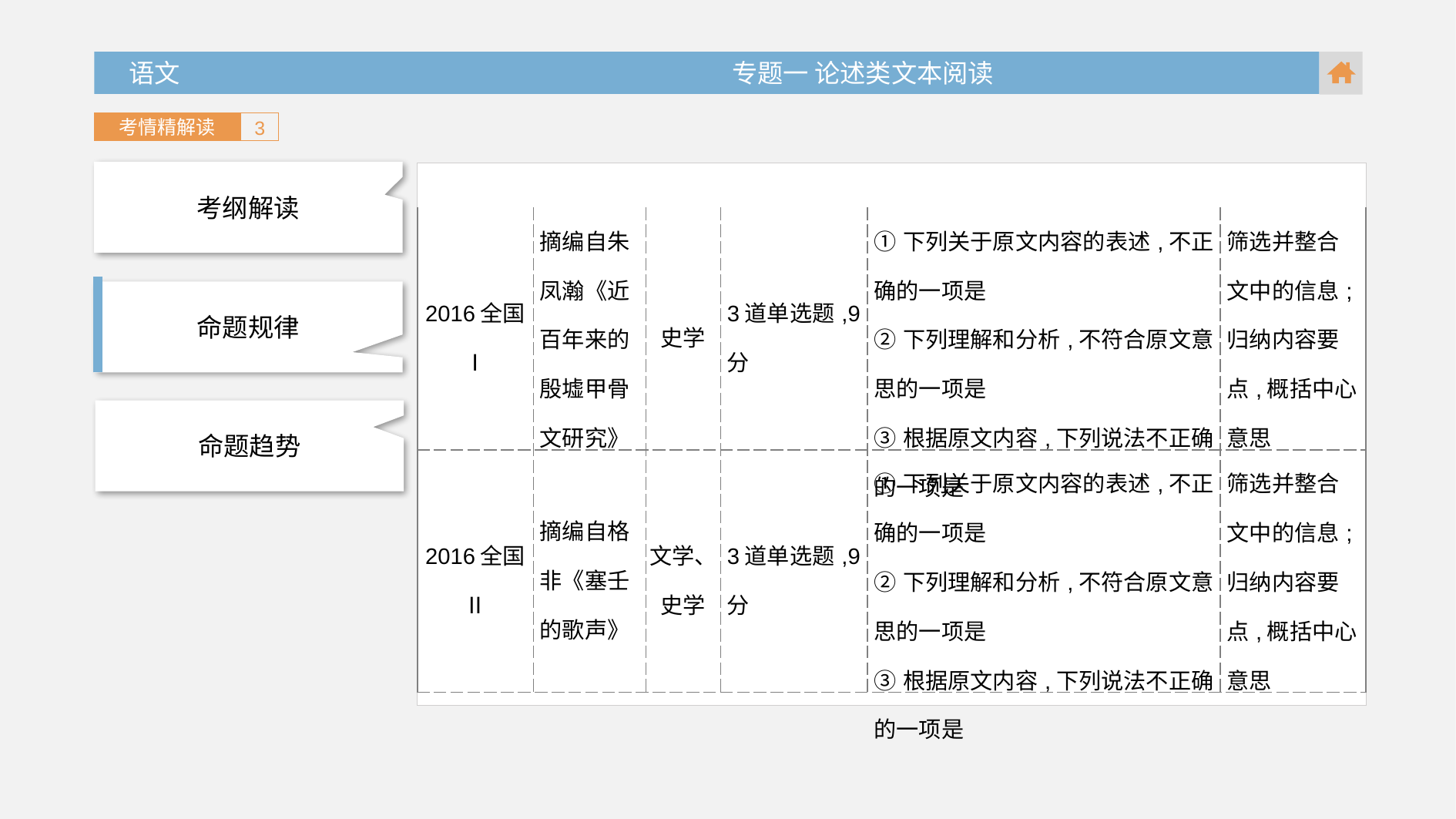

语文                                                                                                专题一 论述类文本阅读

考情精解读
3

考纲解读

| 2016全国Ⅰ | 摘编自朱凤瀚《近百年来的殷墟甲骨文研究》 | 史学 | 3道单选题,9分 | ①下列关于原文内容的表述,不正确的一项是 ②下列理解和分析,不符合原文意思的一项是 ③根据原文内容,下列说法不正确的一项是 | 筛选并整合文中的信息; 归纳内容要点,概括中心意思 |
| --- | --- | --- | --- | --- | --- |
| 2016全国Ⅱ | 摘编自格非《塞壬的歌声》 | 文学、 史学 | 3道单选题,9分 | ①下列关于原文内容的表述,不正确的一项是 ②下列理解和分析,不符合原文意思的一项是 ③根据原文内容,下列说法不正确的一项是 | 筛选并整合文中的信息; 归纳内容要点,概括中心意思 |
命题规律
命题趋势